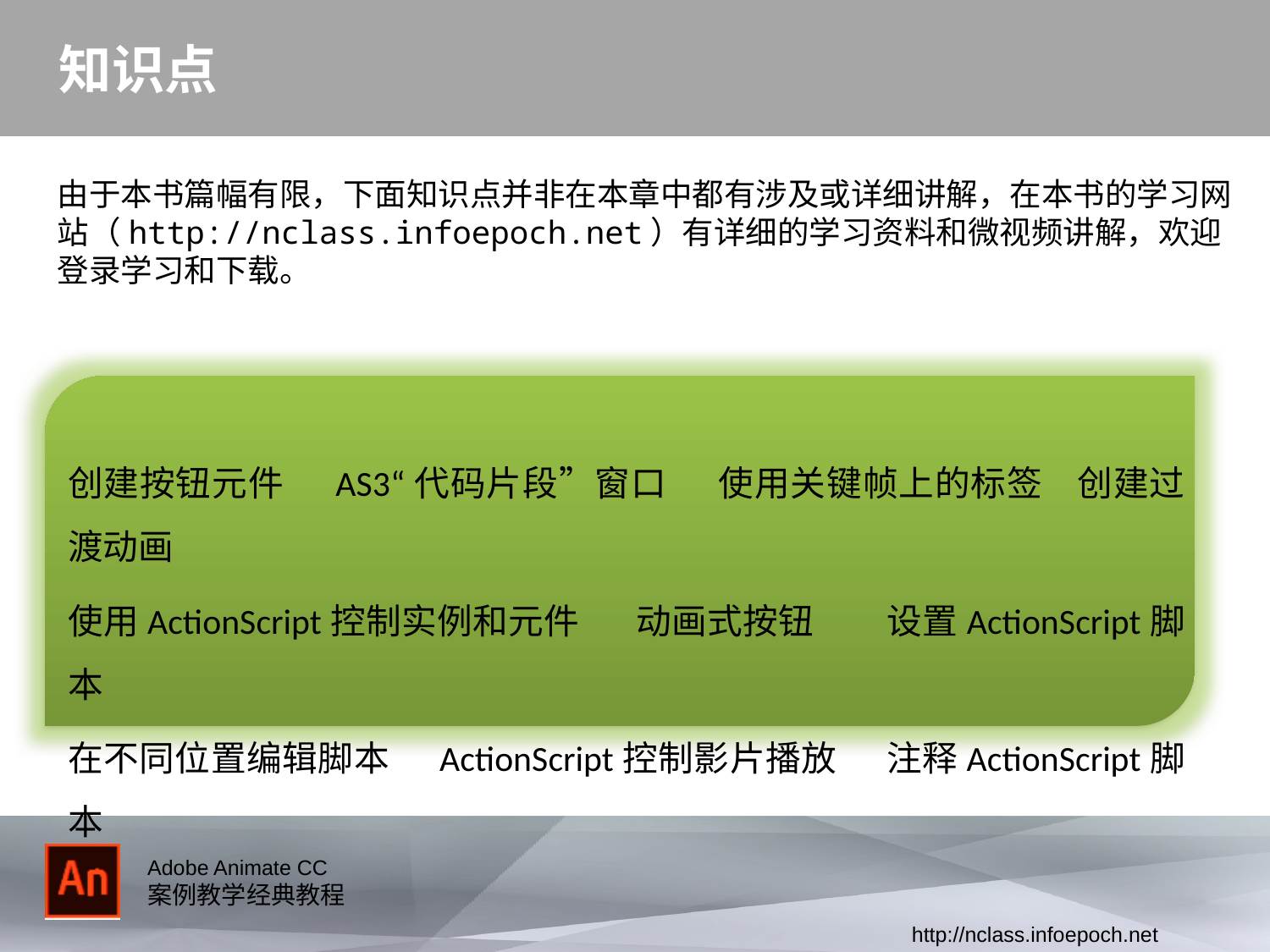

# 知识点
由于本书篇幅有限，下面知识点并非在本章中都有涉及或详细讲解，在本书的学习网站（http://nclass.infoepoch.net）有详细的学习资料和微视频讲解，欢迎登录学习和下载。

创建按钮元件     AS3“代码片段”窗口      使用关键帧上的标签    创建过渡动画
使用ActionScript控制实例和元件       动画式按钮         设置ActionScript脚本
在不同位置编辑脚本     ActionScript控制影片播放      注释ActionScript脚本